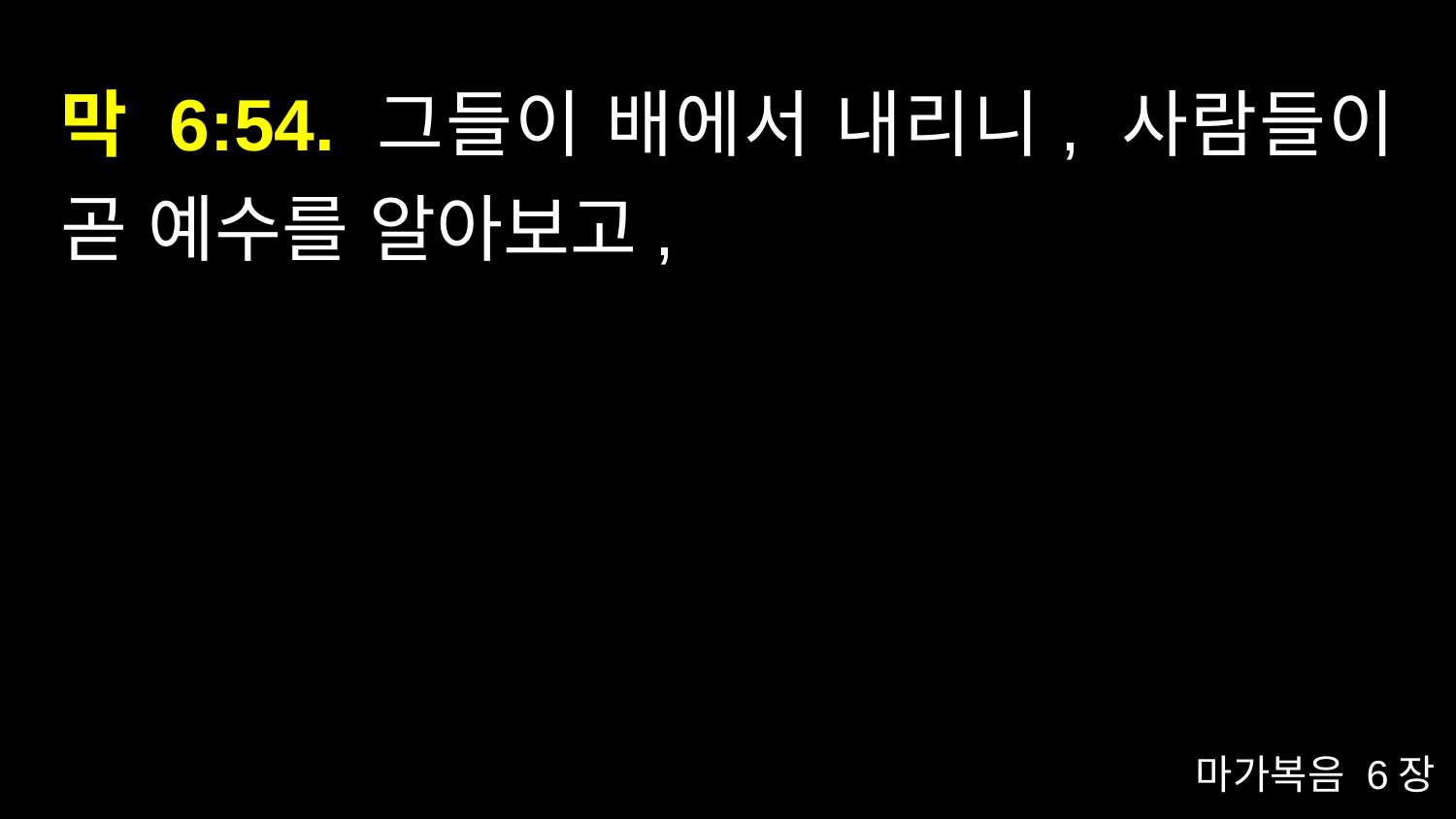

# 막 6:54. 그들이 배에서 내리니, 사람들이 곧 예수를 알아보고,
마가복음 6장